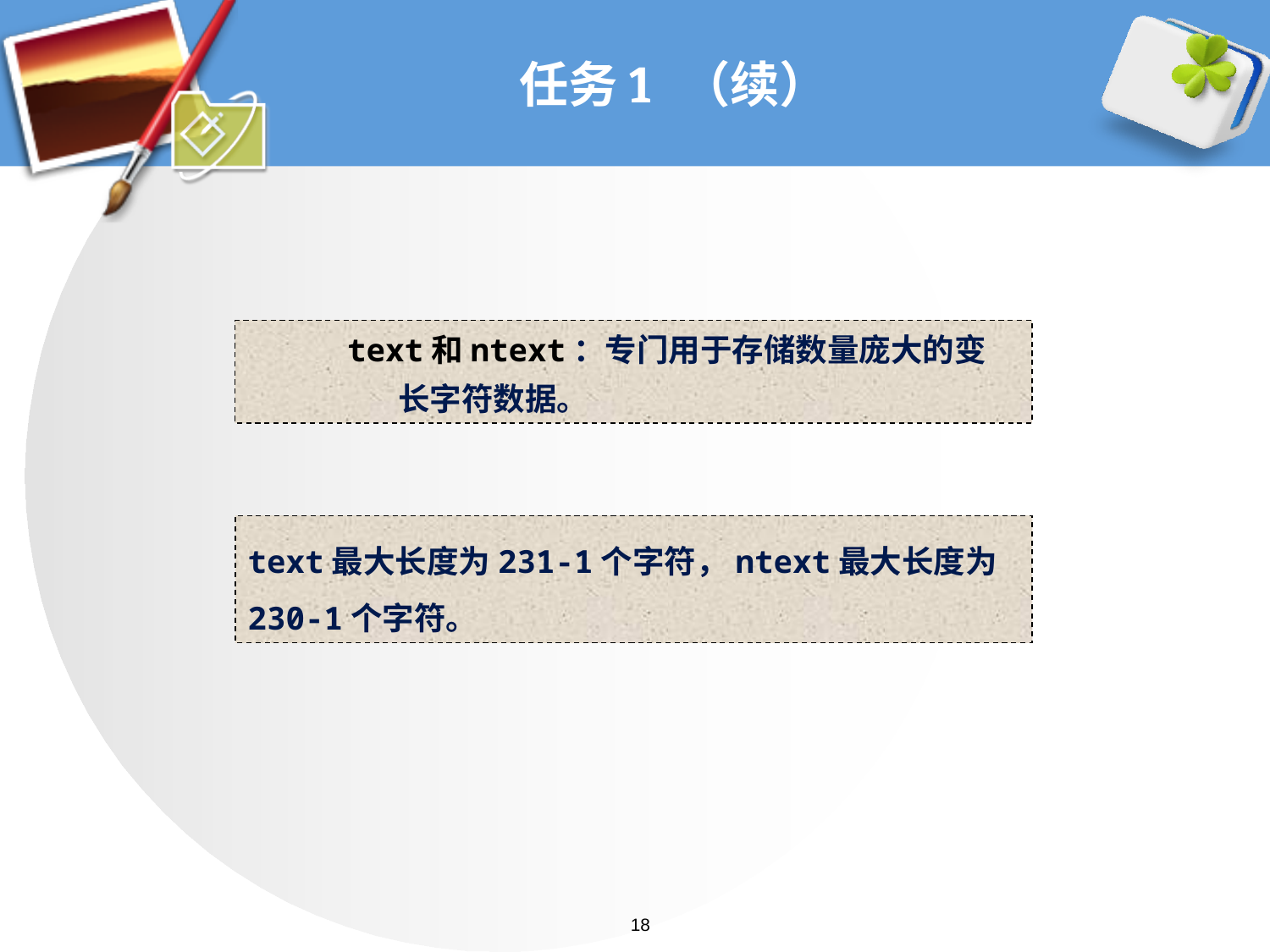

# 任务1  （续）
text和ntext：专门用于存储数量庞大的变
      长字符数据。
text最大长度为231-1个字符，ntext最大长度为230-1个字符。
18